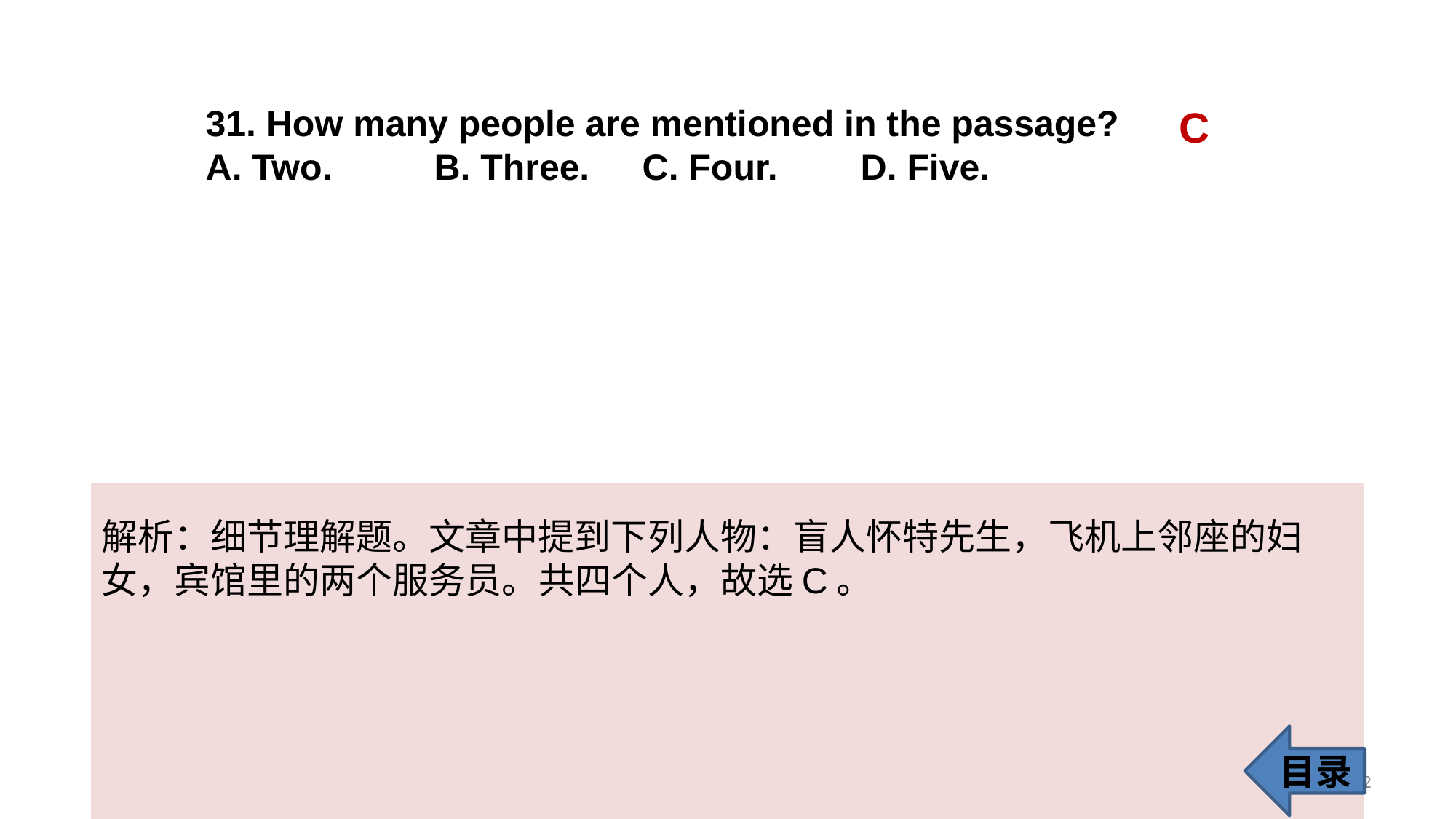

31. How many people are mentioned in the passage?
A. Two.	 B. Three. 	C. Four. 	D. Five.
C

解析：细节理解题。文章中提到下列人物：盲人怀特先生，飞机上邻座的妇
女，宾馆里的两个服务员。共四个人，故选C。
目录
32